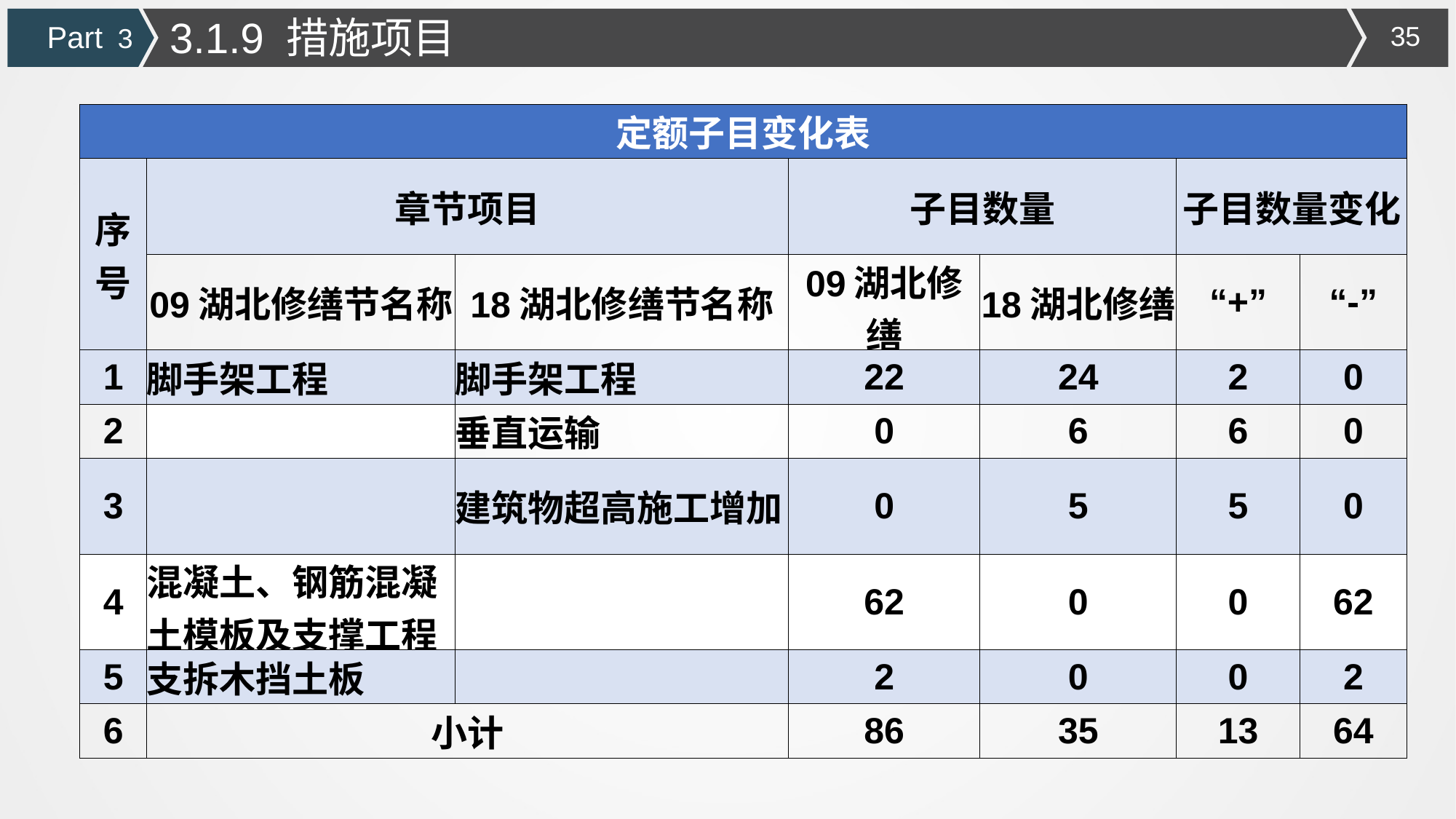

3.1.9 措施项目
Part  3
| 定额子目变化表 |  |  |  |  |  |  |
| --- | --- | --- | --- | --- | --- | --- |
| 序号 | 章节项目 |  | 子目数量 |  | 子目数量变化 |  |
|  | 09湖北修缮节名称 | 18湖北修缮节名称 | 09湖北修缮 | 18湖北修缮 | “+” | “-” |
| 1 | 脚手架工程 | 脚手架工程 | 22 | 24 | 2 | 0 |
| 2 |  | 垂直运输 | 0 | 6 | 6 | 0 |
| 3 |  | 建筑物超高施工增加 | 0 | 5 | 5 | 0 |
| 4 | 混凝土、钢筋混凝土模板及支撑工程 |  | 62 | 0 | 0 | 62 |
| 5 | 支拆木挡土板 |  | 2 | 0 | 0 | 2 |
| 6 | 小计 |  | 86 | 35 | 13 | 64 |